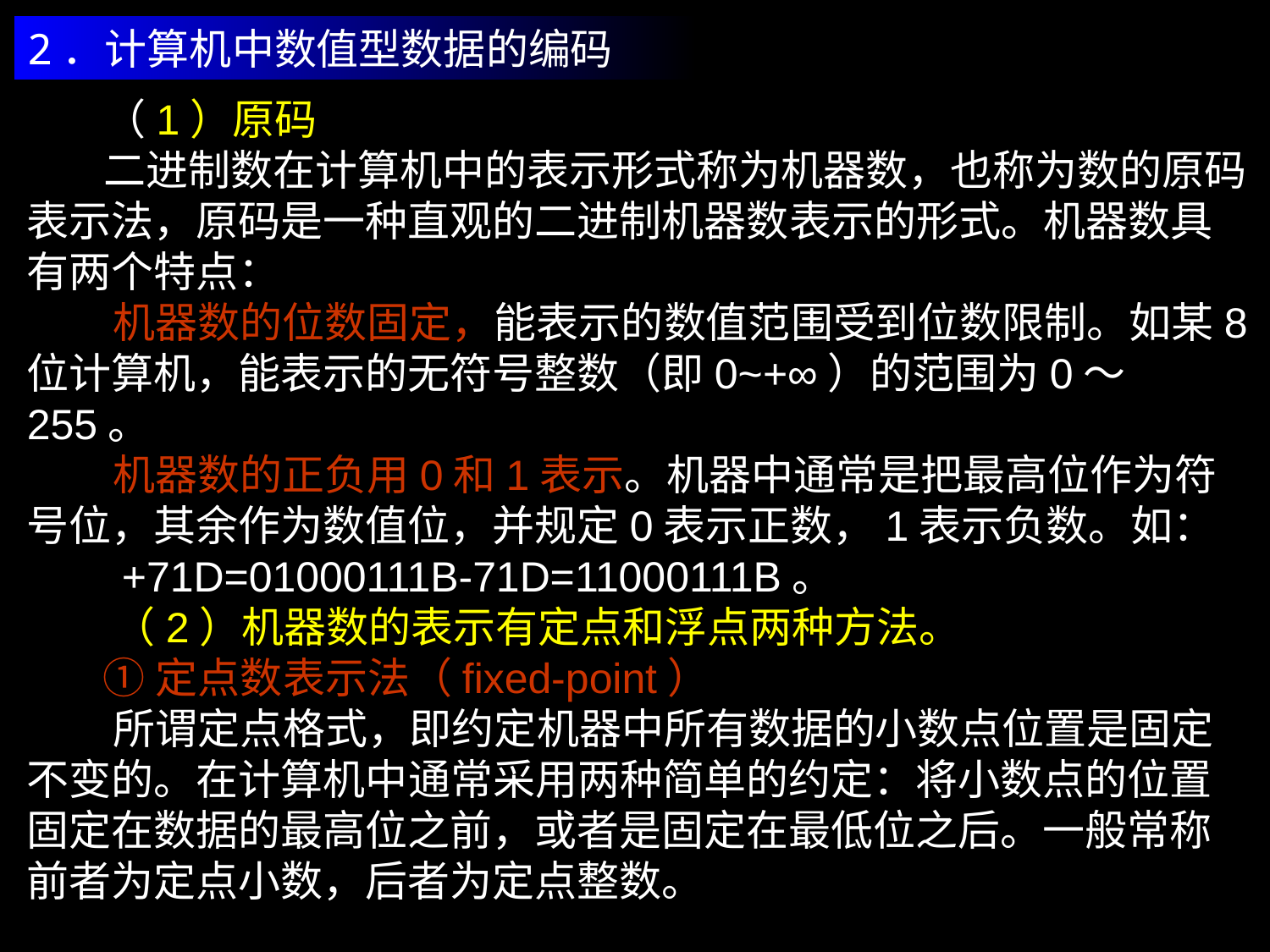

2．计算机中数值型数据的编码
       （1）原码
       二进制数在计算机中的表示形式称为机器数，也称为数的原码表示法，原码是一种直观的二进制机器数表示的形式。机器数具有两个特点：
        机器数的位数固定，能表示的数值范围受到位数限制。如某8位计算机，能表示的无符号整数（即0~+∞）的范围为0～255。
        机器数的正负用0和1表示。机器中通常是把最高位作为符号位，其余作为数值位，并规定0表示正数，1表示负数。如：
        +71D=01000111B-71D=11000111B。
        （2）机器数的表示有定点和浮点两种方法。
        ①定点数表示法（fixed-point）
        所谓定点格式，即约定机器中所有数据的小数点位置是固定不变的。在计算机中通常采用两种简单的约定：将小数点的位置固定在数据的最高位之前，或者是固定在最低位之后。一般常称前者为定点小数，后者为定点整数。